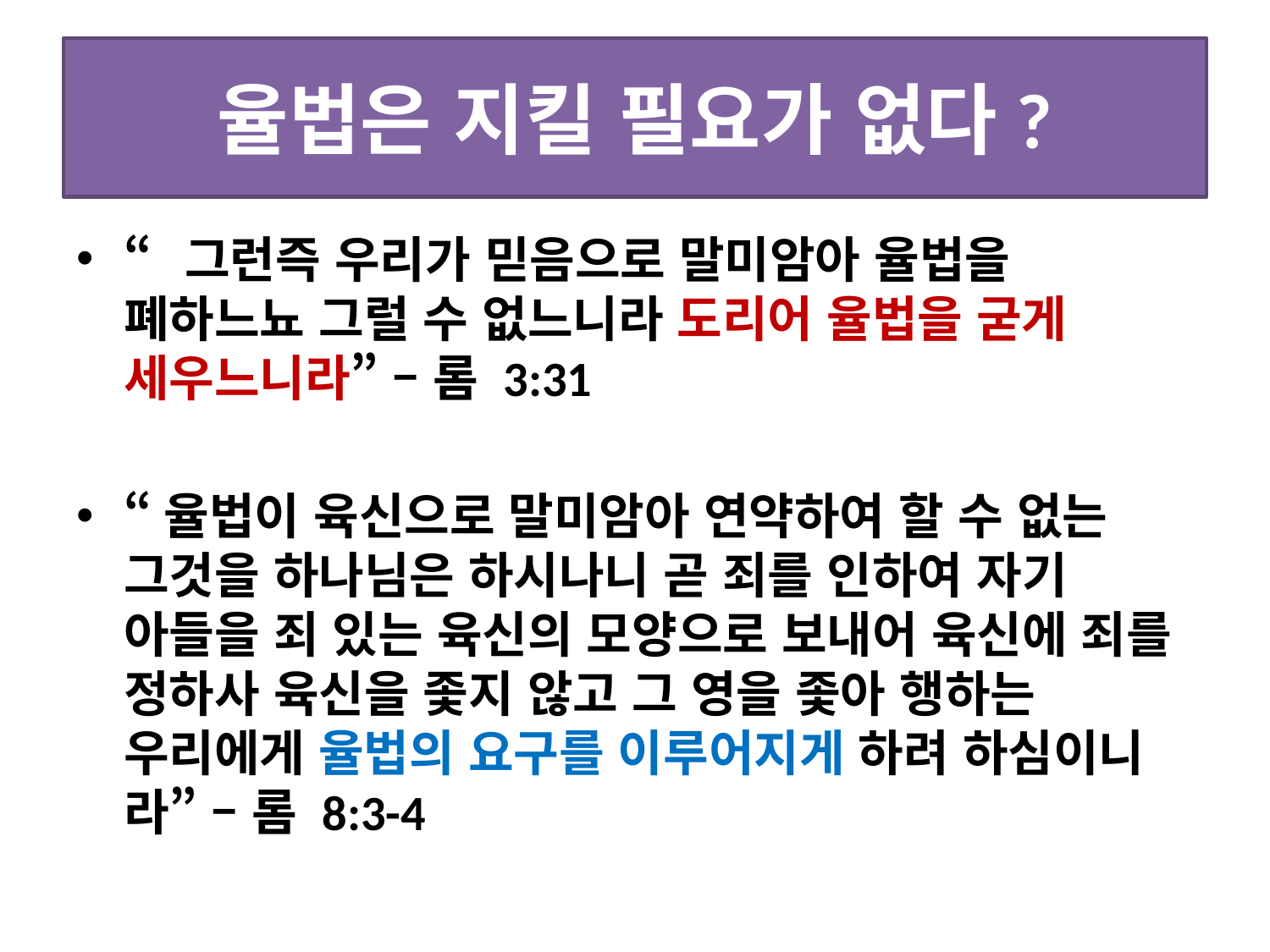

# 율법은 지킬 필요가 없다?
“그런즉 우리가 믿음으로 말미암아 율법을 폐하느뇨 그럴 수 없느니라 도리어 율법을 굳게 세우느니라” – 롬 3:31

“율법이 육신으로 말미암아 연약하여 할 수 없는 그것을 하나님은 하시나니 곧 죄를 인하여 자기 아들을 죄 있는 육신의 모양으로 보내어 육신에 죄를 정하사 육신을 좇지 않고 그 영을 좇아 행하는 우리에게 율법의 요구를 이루어지게 하려 하심이니라” – 롬 8:3-4